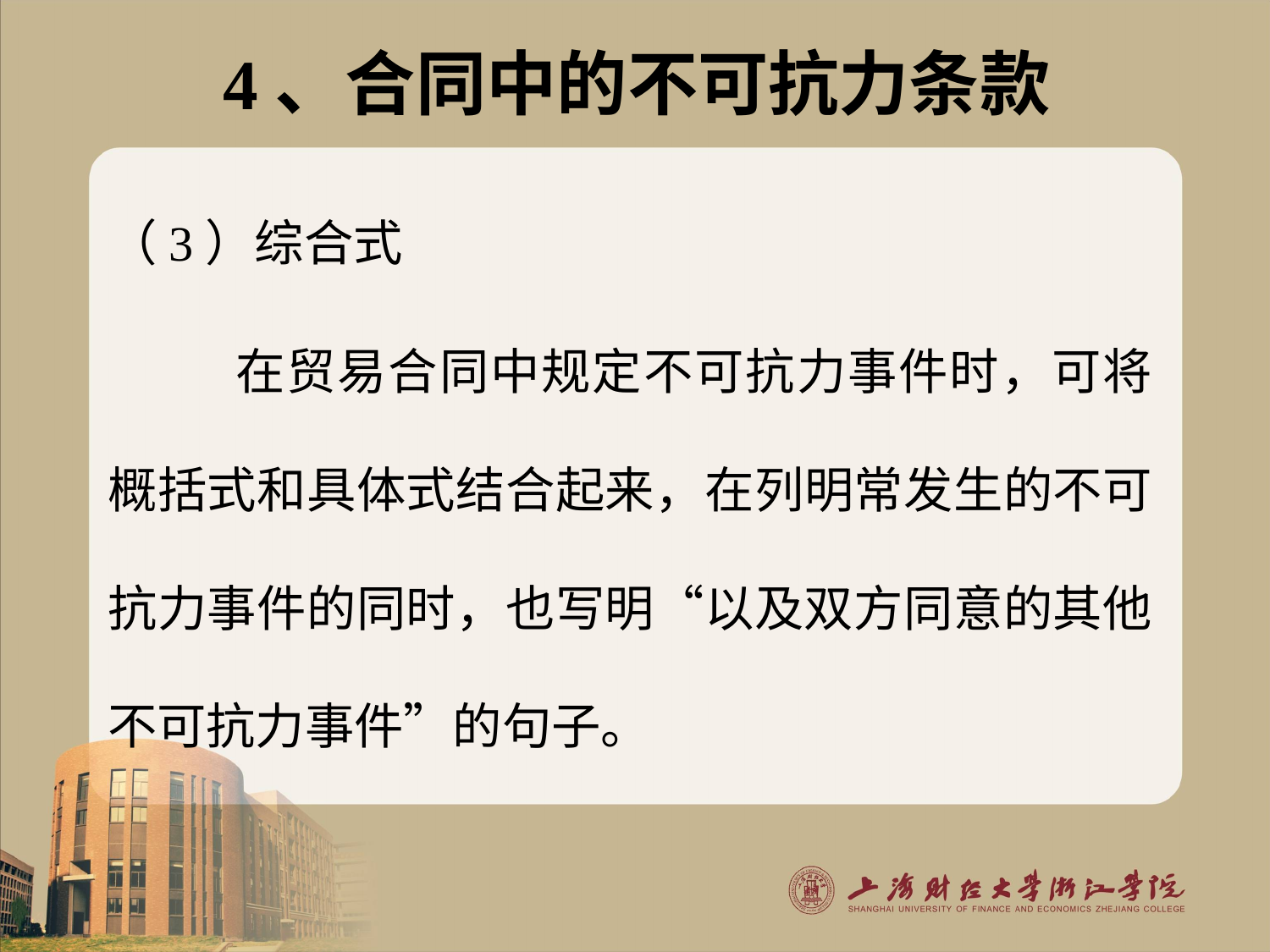

# 4、合同中的不可抗力条款
（3）综合式
         在贸易合同中规定不可抗力事件时，可将概括式和具体式结合起来，在列明常发生的不可抗力事件的同时，也写明“以及双方同意的其他不可抗力事件”的句子。